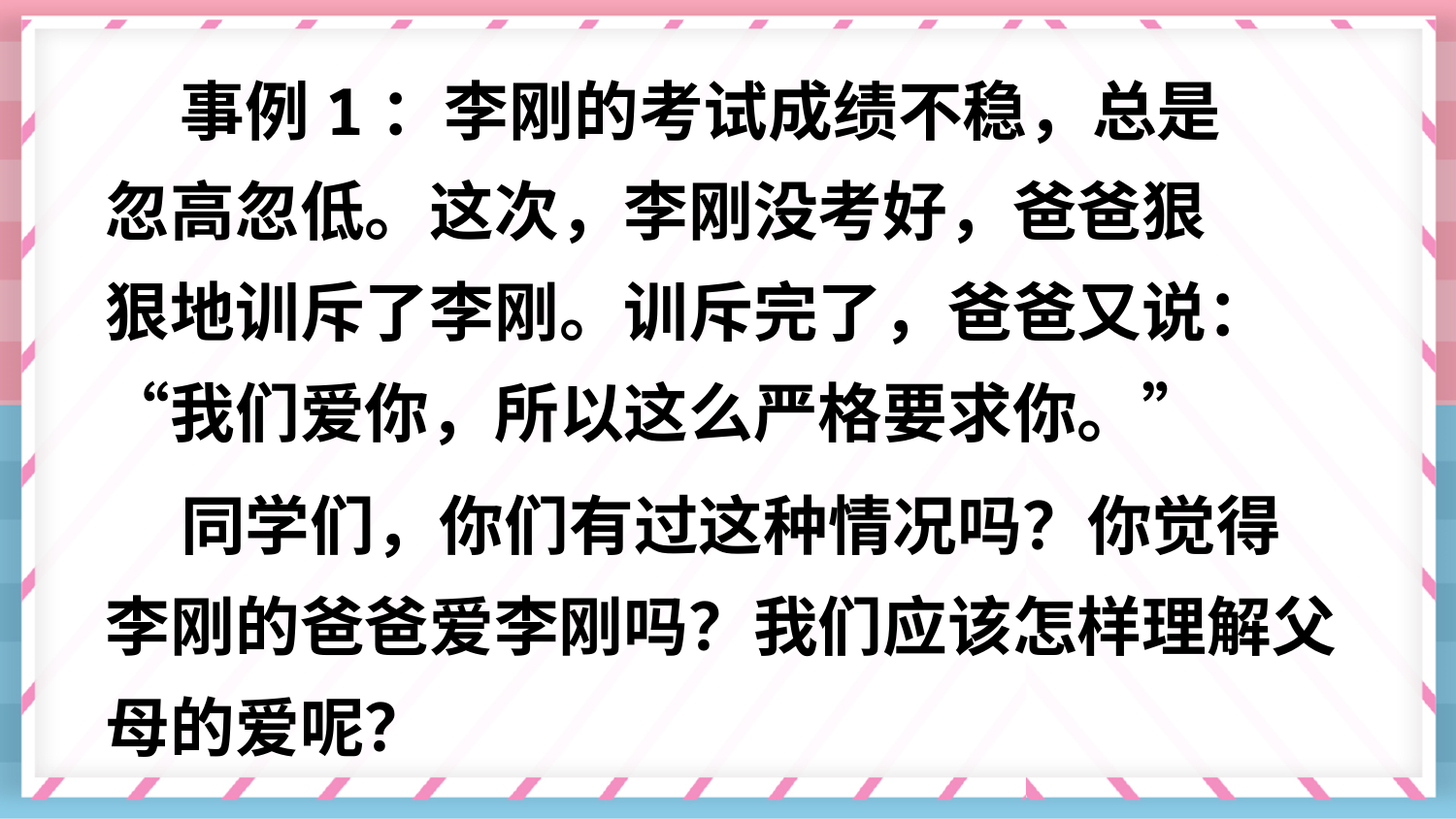

事例1：李刚的考试成绩不稳，总是忽高忽低。这次，李刚没考好，爸爸狠狠地训斥了李刚。训斥完了，爸爸又说：“我们爱你，所以这么严格要求你。”
    同学们，你们有过这种情况吗？你觉得李刚的爸爸爱李刚吗？我们应该怎样理解父母的爱呢？